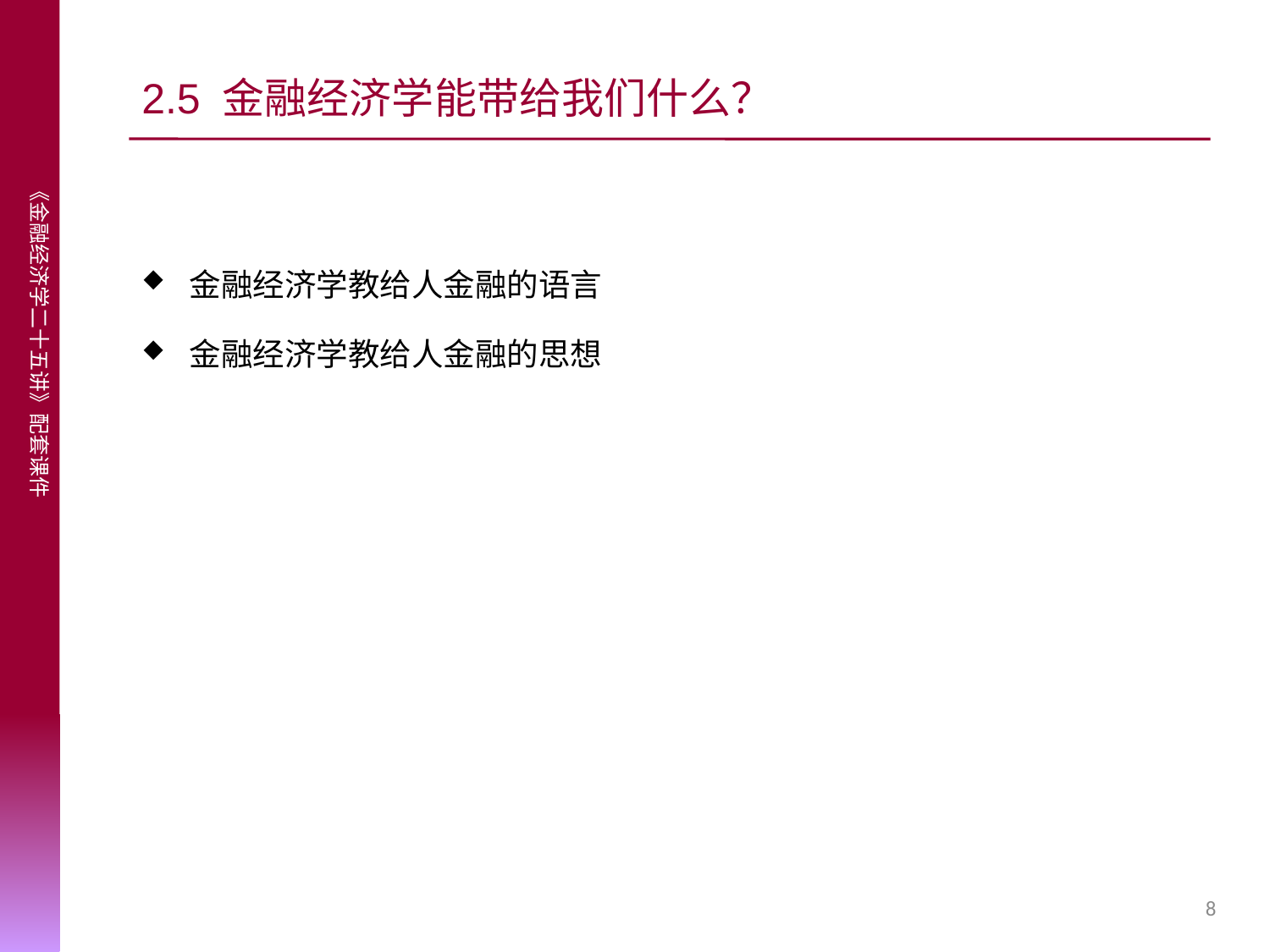

# 2.5 金融经济学能带给我们什么？

金融经济学教给人金融的语言
金融经济学教给人金融的思想
8